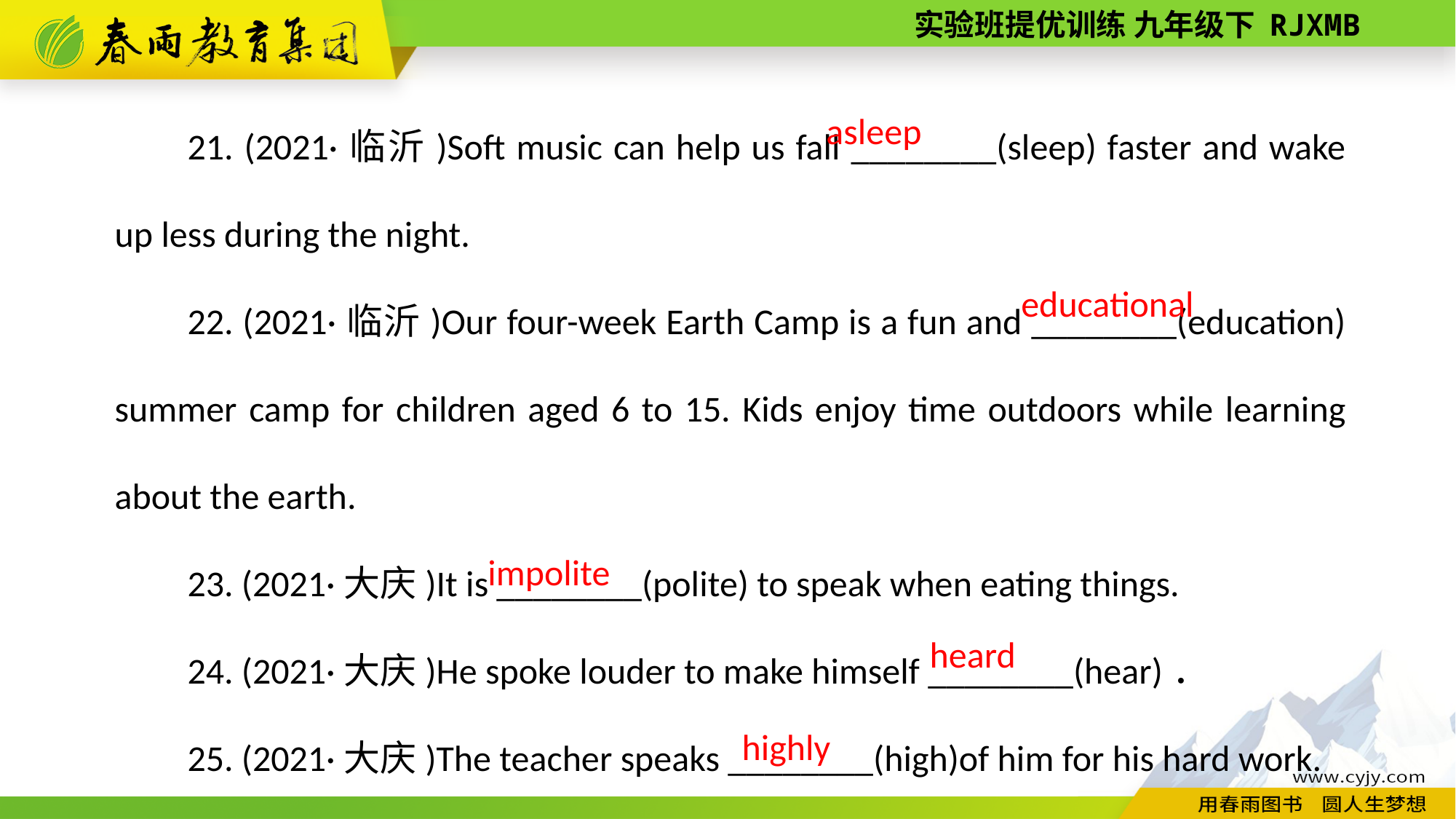

21. (2021·临沂)Soft music can help us fall ________(sleep) faster and wake up less during the night.
22. (2021·临沂)Our four­-week Earth Camp is a fun and ________(education) summer camp for children aged 6 to 15. Kids enjoy time outdoors while learning about the earth.
23. (2021·大庆)It is ________(polite) to speak when eating things.
24. (2021·大庆)He spoke louder to make himself ________(hear)．
25. (2021·大庆)The teacher speaks ________(high)of him for his hard work.
asleep
educational
impolite
heard
highly